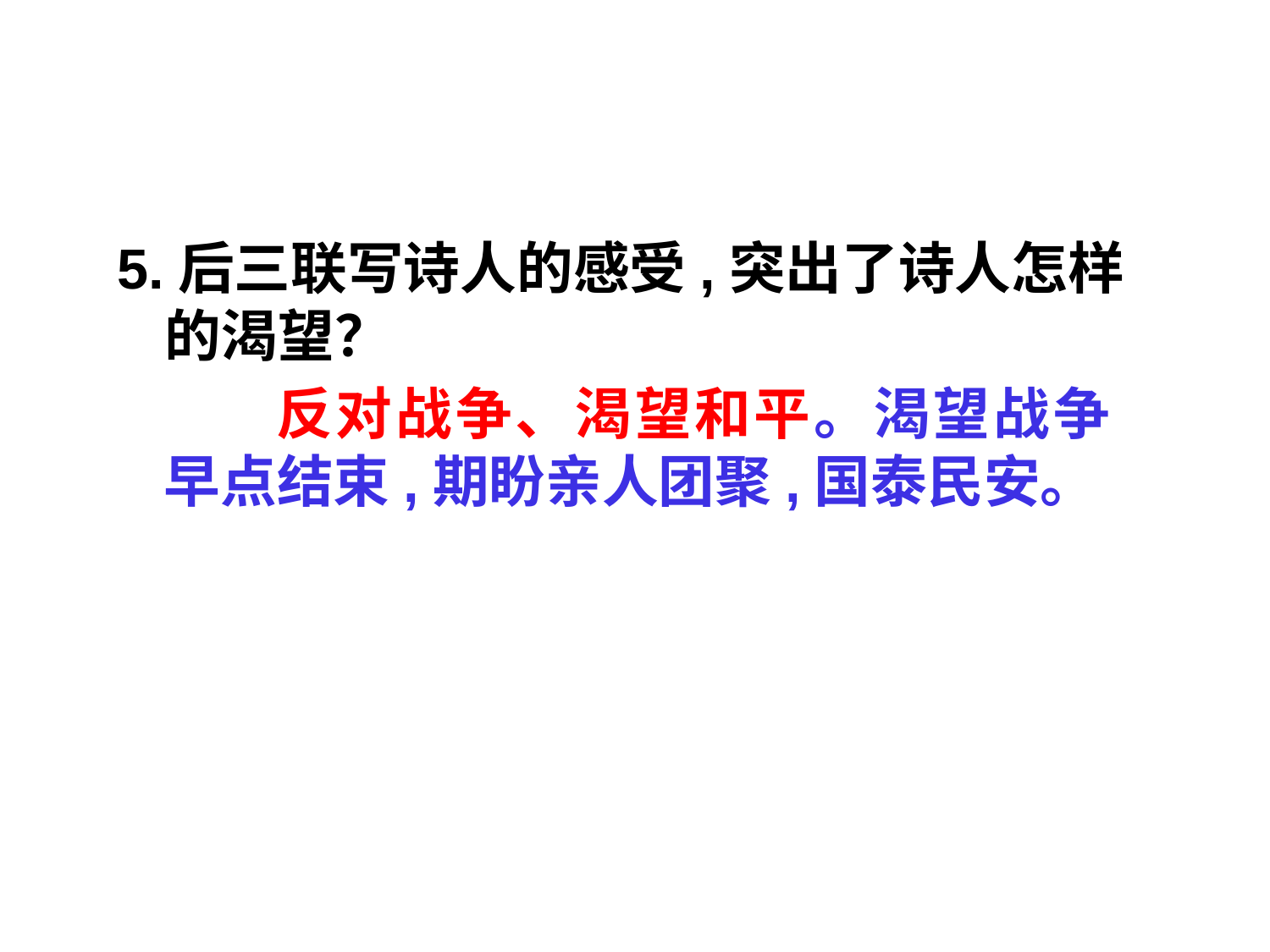

5.后三联写诗人的感受,突出了诗人怎样的渴望？
  反对战争、渴望和平。渴望战争早点结束,期盼亲人团聚,国泰民安。